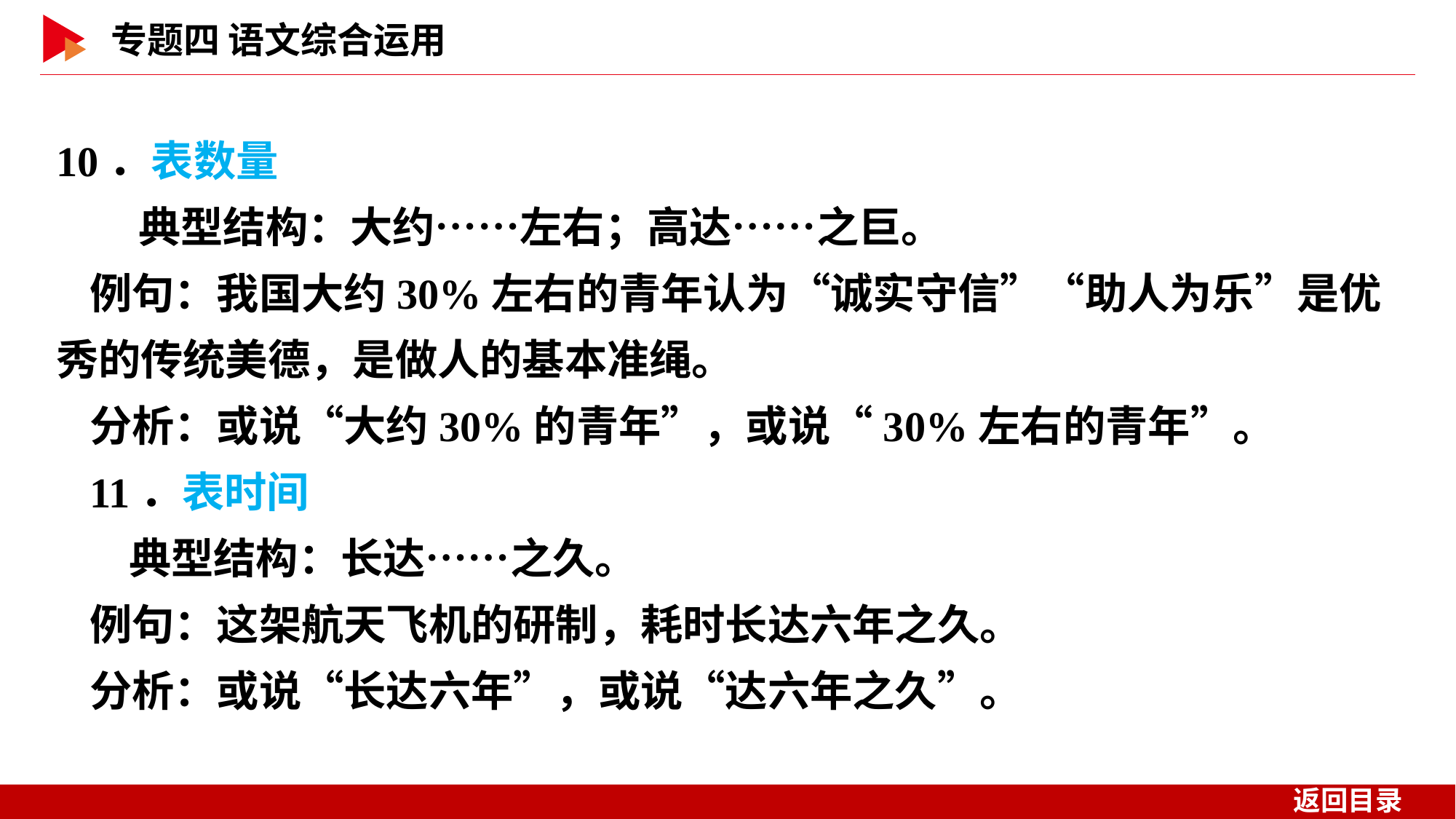

10．表数量
    典型结构：大约……左右；高达……之巨。
例句：我国大约30%左右的青年认为“诚实守信”“助人为乐”是优秀的传统美德，是做人的基本准绳。
分析：或说“大约30%的青年”，或说“30%左右的青年”。
11．表时间
   典型结构：长达……之久。
例句：这架航天飞机的研制，耗时长达六年之久。
分析：或说“长达六年”，或说“达六年之久”。